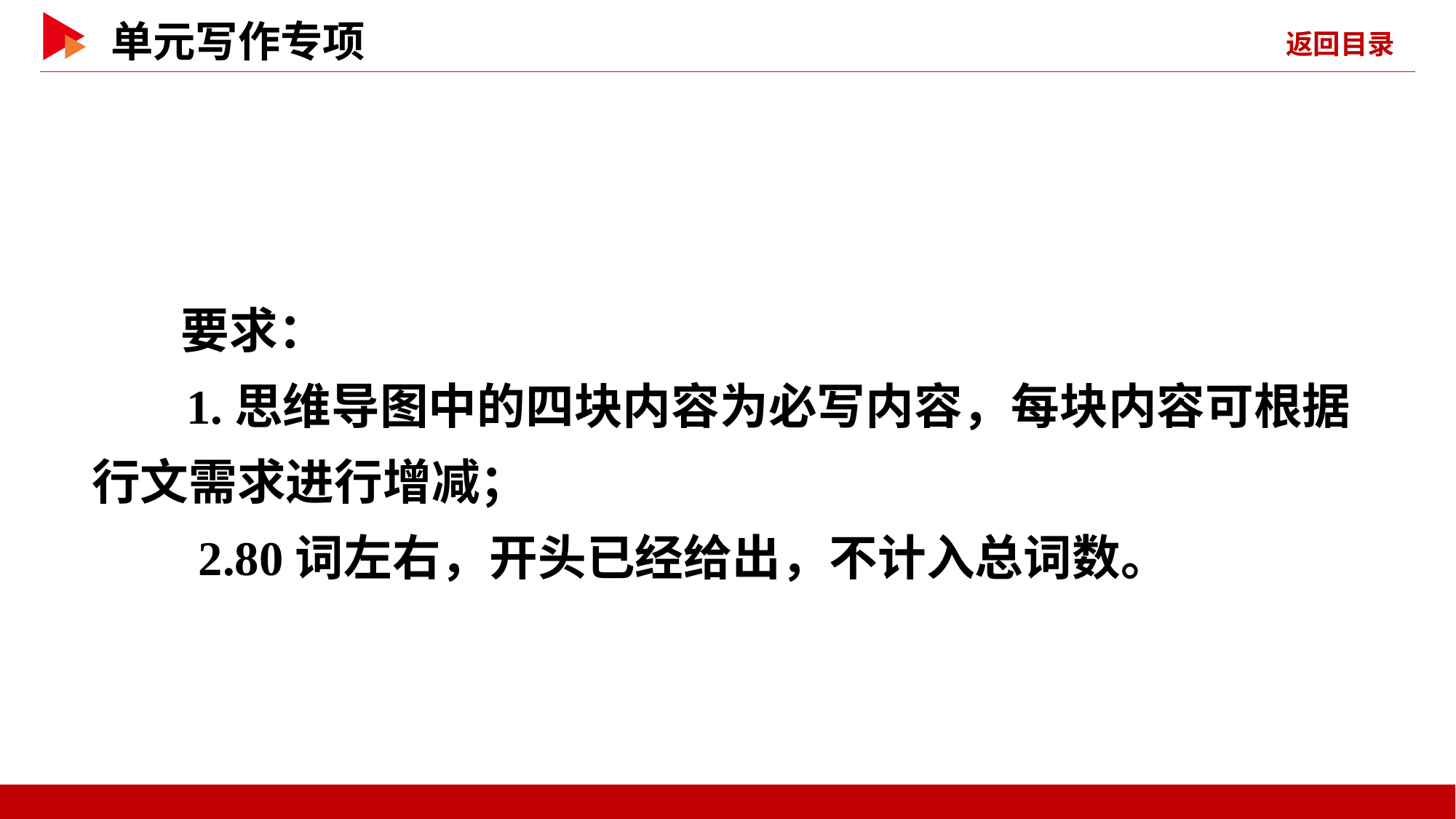

要求：
     1.思维导图中的四块内容为必写内容，每块内容可根据行文需求进行增减；
      2.80词左右，开头已经给出，不计入总词数。